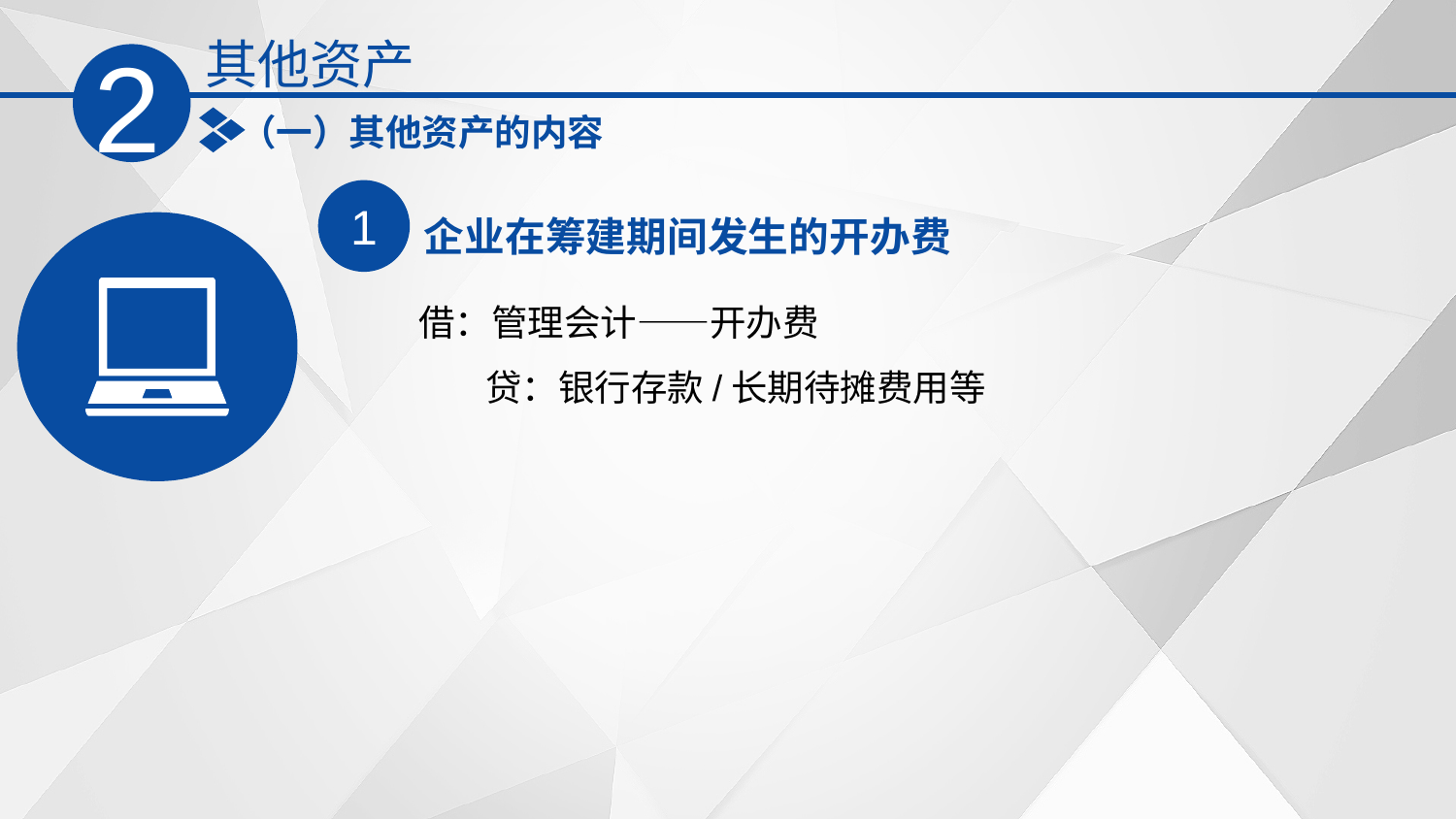

其他资产
2

（一）其他资产的内容

1
企业在筹建期间发生的开办费

借：管理会计——开办费
       贷：银行存款/长期待摊费用等